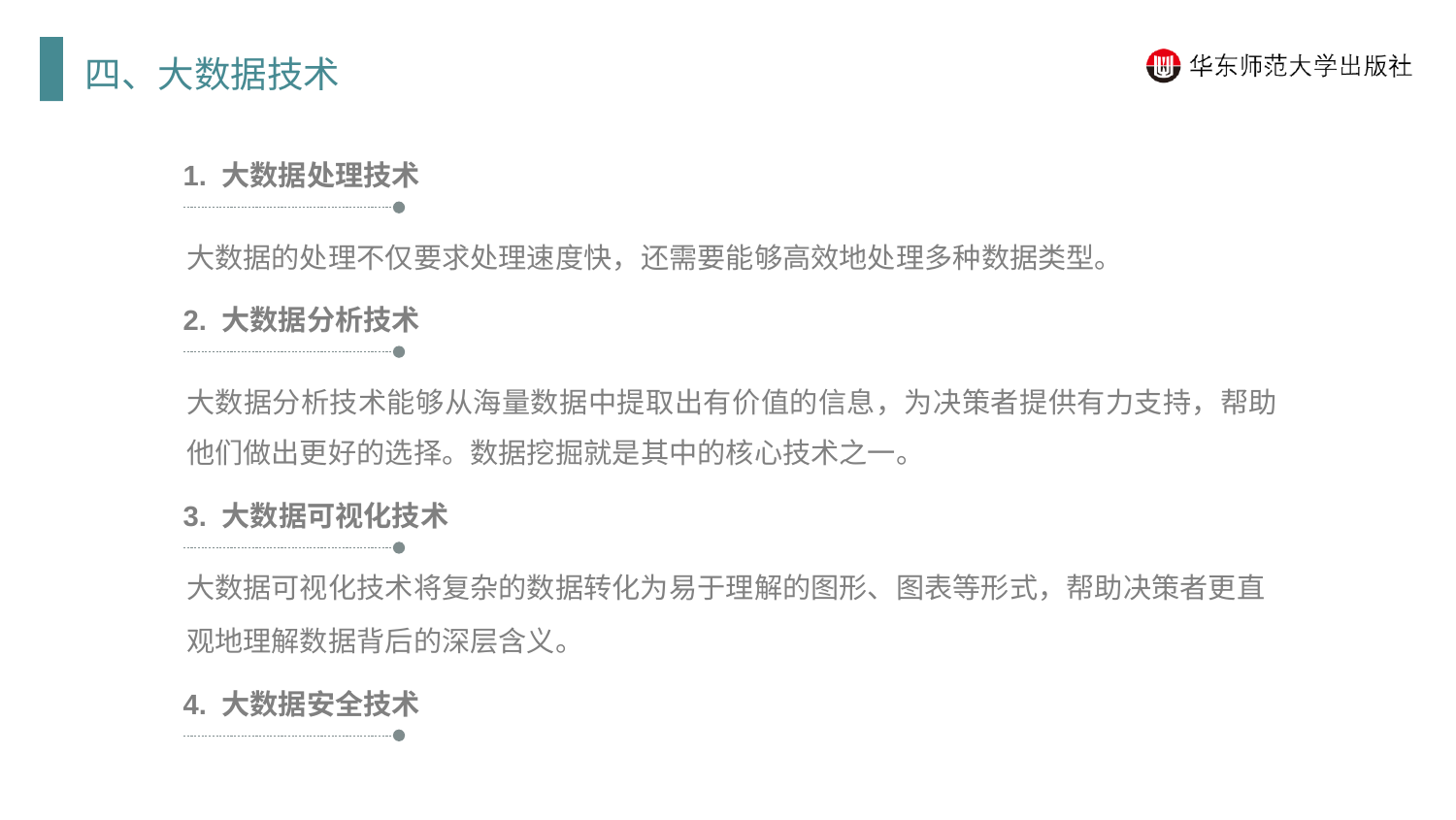

四、大数据技术
1. 大数据处理技术
大数据的处理不仅要求处理速度快，还需要能够高效地处理多种数据类型。
2. 大数据分析技术
大数据分析技术能够从海量数据中提取出有价值的信息，为决策者提供有力支持，帮助他们做出更好的选择。数据挖掘就是其中的核心技术之一。
3. 大数据可视化技术
大数据可视化技术将复杂的数据转化为易于理解的图形、图表等形式，帮助决策者更直
观地理解数据背后的深层含义。
4. 大数据安全技术